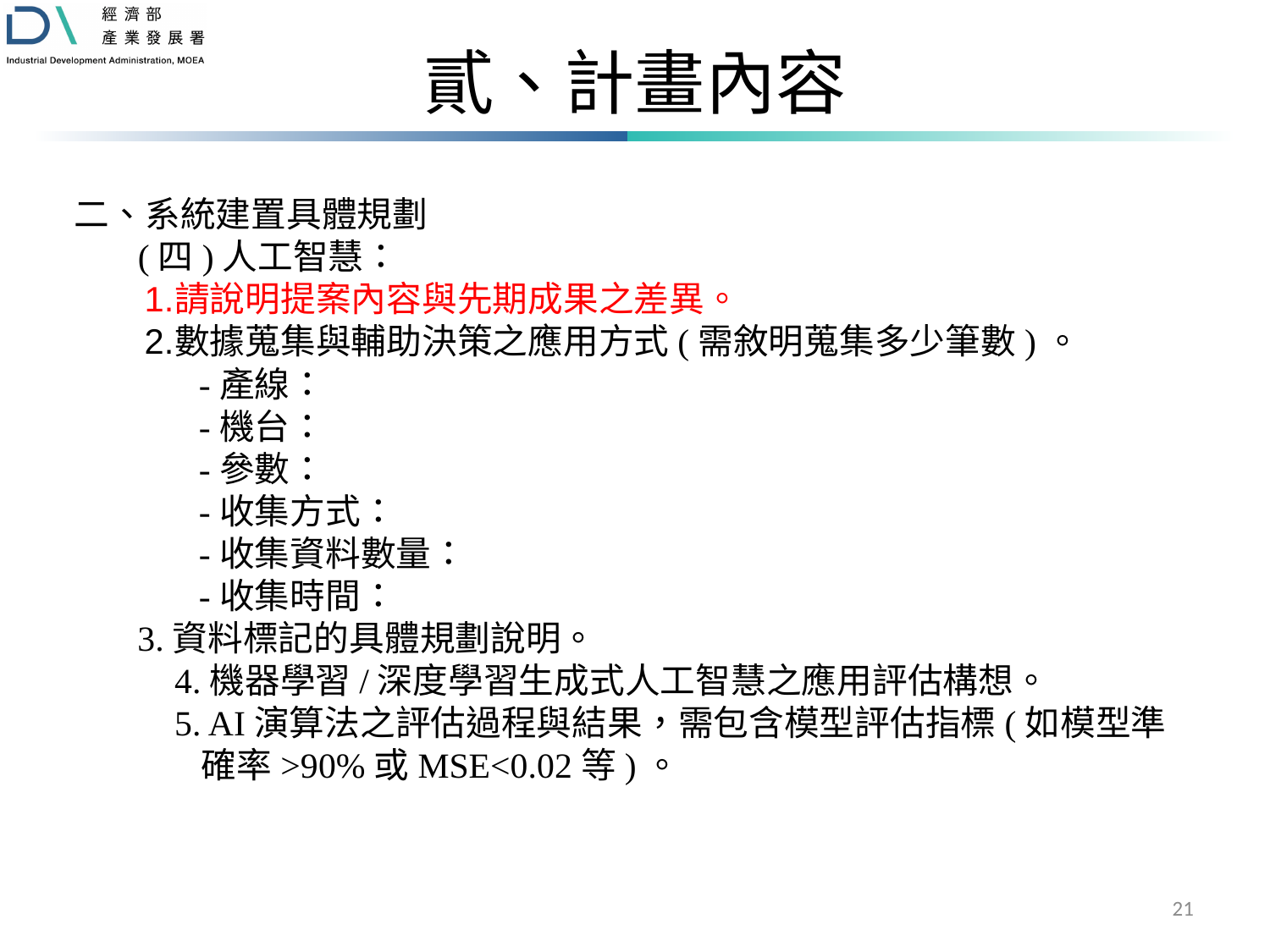

# 貳、計畫內容
二、系統建置具體規劃
(四)人工智慧：
請說明提案內容與先期成果之差異。
數據蒐集與輔助決策之應用方式(需敘明蒐集多少筆數)。
-產線：
-機台：
-參數：
-收集方式：
-收集資料數量：
-收集時間：
3.資料標記的具體規劃說明。
4.機器學習/深度學習生成式人工智慧之應用評估構想。
5. AI演算法之評估過程與結果，需包含模型評估指標(如模型準確率>90%或MSE<0.02等)。

21